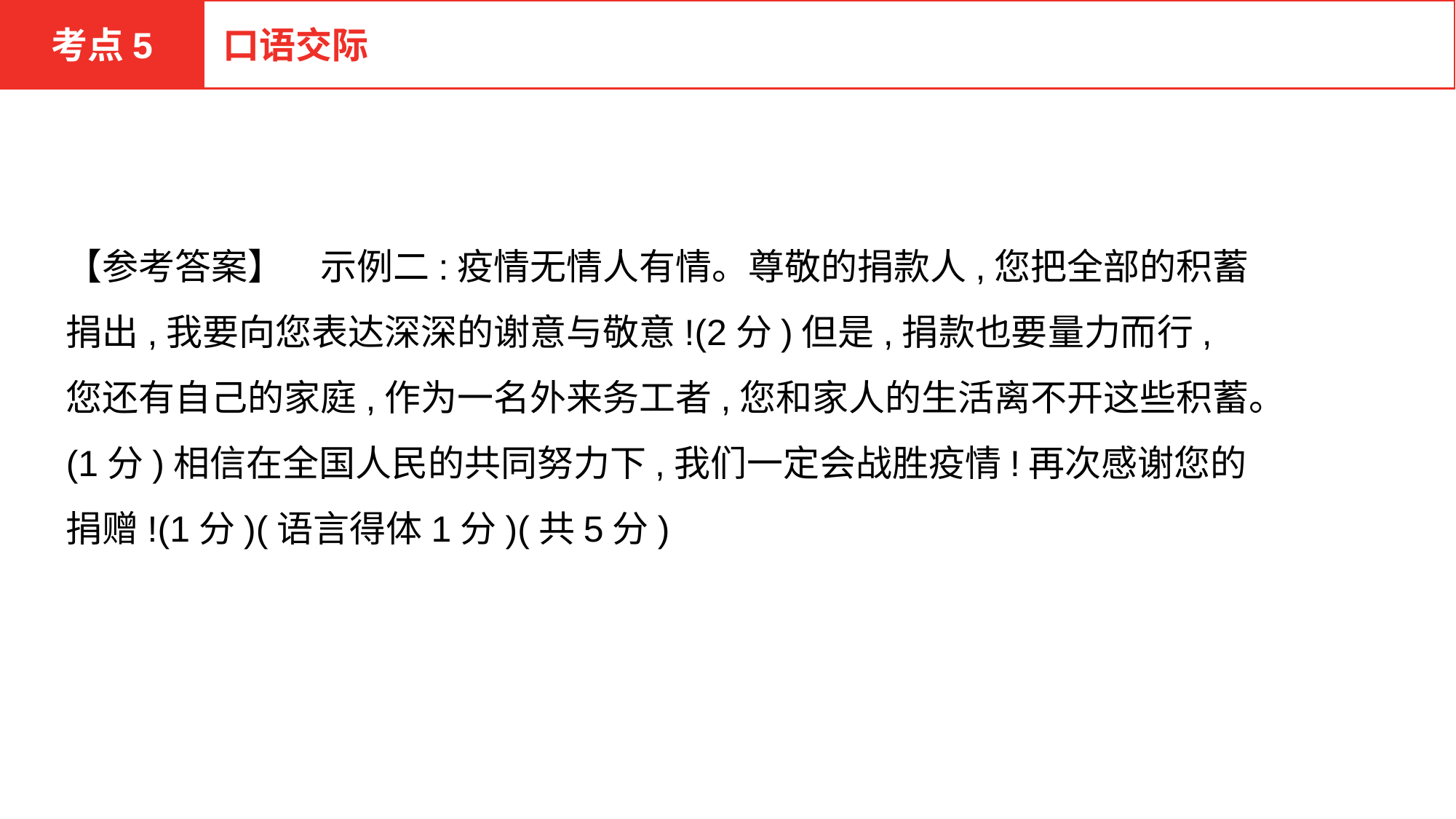

考点5
口语交际
【参考答案】　示例二:疫情无情人有情。尊敬的捐款人,您把全部的积蓄捐出,我要向您表达深深的谢意与敬意!(2分)但是,捐款也要量力而行,您还有自己的家庭,作为一名外来务工者,您和家人的生活离不开这些积蓄。(1分)相信在全国人民的共同努力下,我们一定会战胜疫情!再次感谢您的捐赠!(1分)(语言得体1分)(共5分)